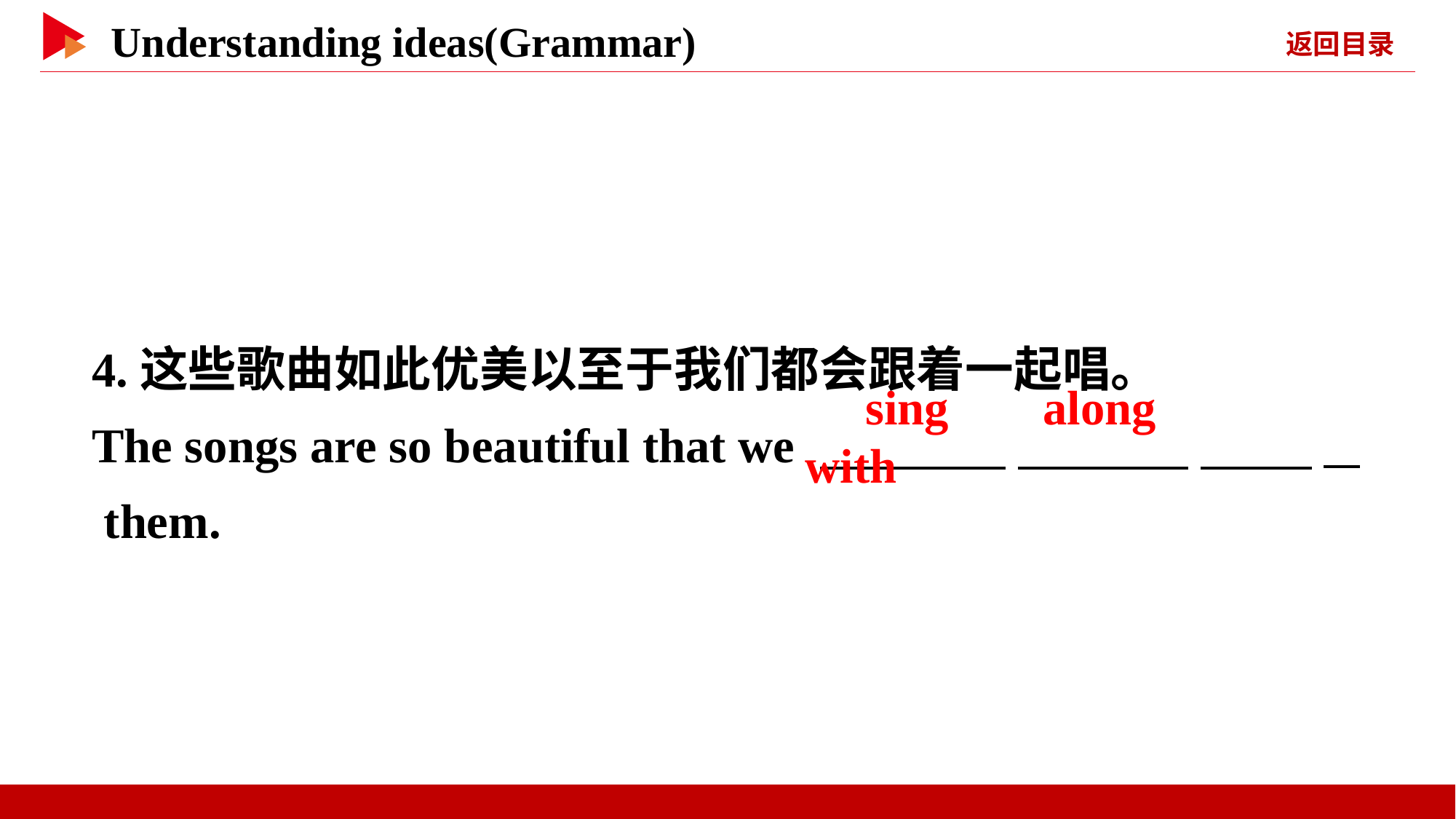

4.这些歌曲如此优美以至于我们都会跟着一起唱。
The songs are so beautiful that we 　        　            　           _
 them.
　sing　  along　  with